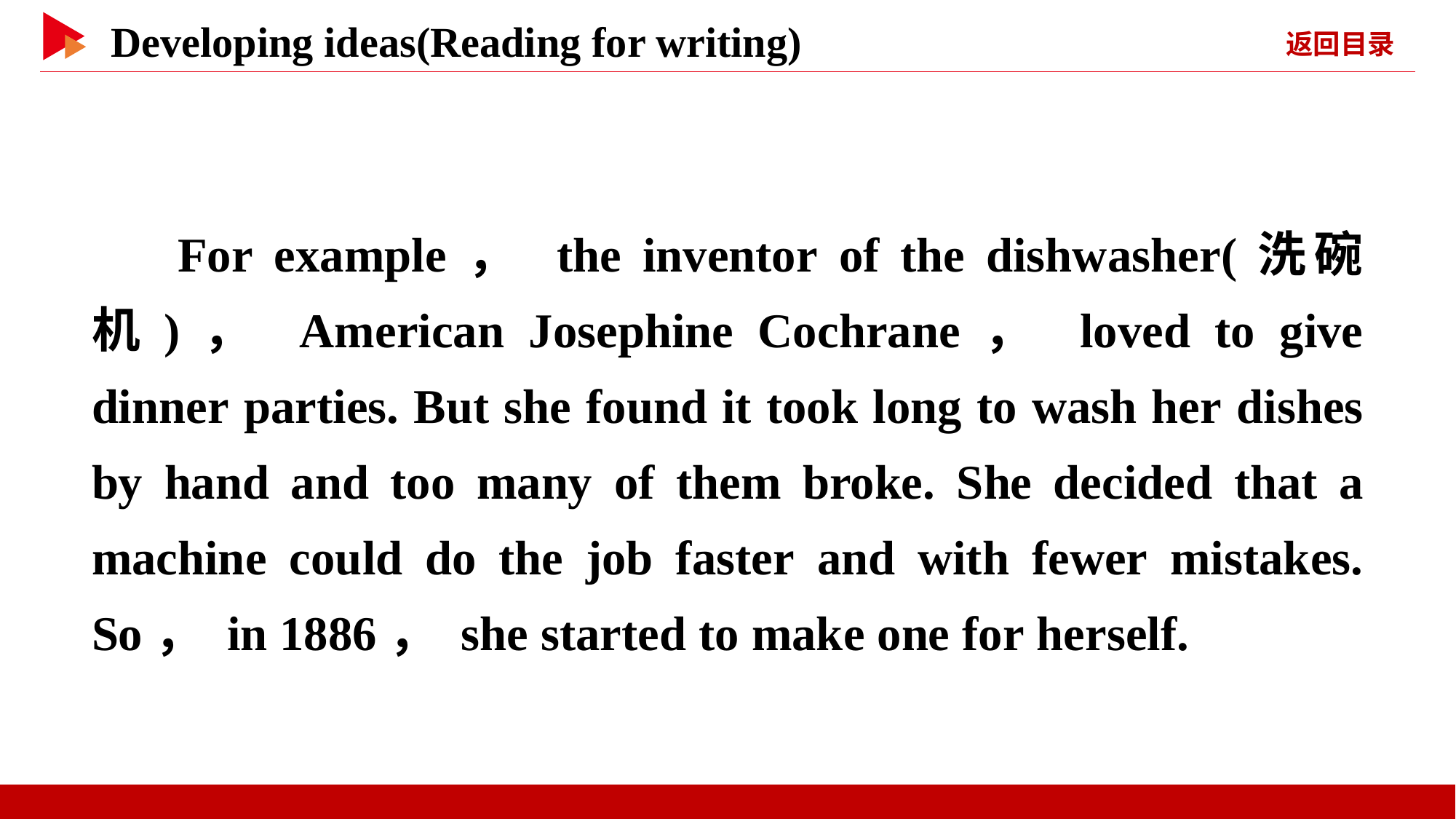

For example， the inventor of the dishwasher(洗碗机)， American Josephine Cochrane， loved to give dinner parties. But she found it took long to wash her dishes by hand and too many of them broke. She decided that a machine could do the job faster and with fewer mistakes. So， in 1886， she started to make one for herself.